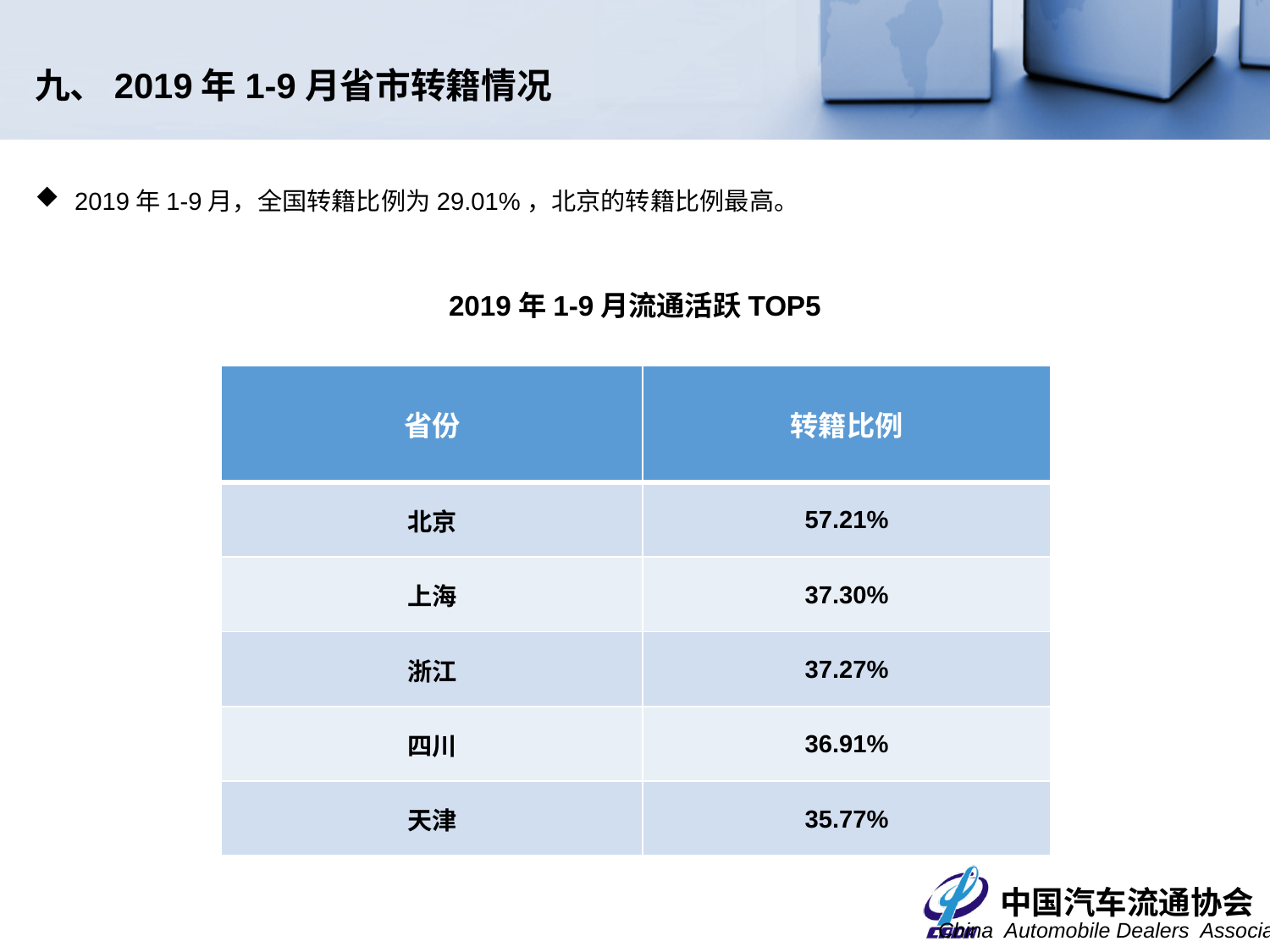

九、2019年1-9月省市转籍情况
2019年1-9月，全国转籍比例为29.01%，北京的转籍比例最高。
2019年1-9月流通活跃TOP5
| 省份 | 转籍比例 |
| --- | --- |
| 北京 | 57.21% |
| 上海 | 37.30% |
| 浙江 | 37.27% |
| 四川 | 36.91% |
| 天津 | 35.77% |